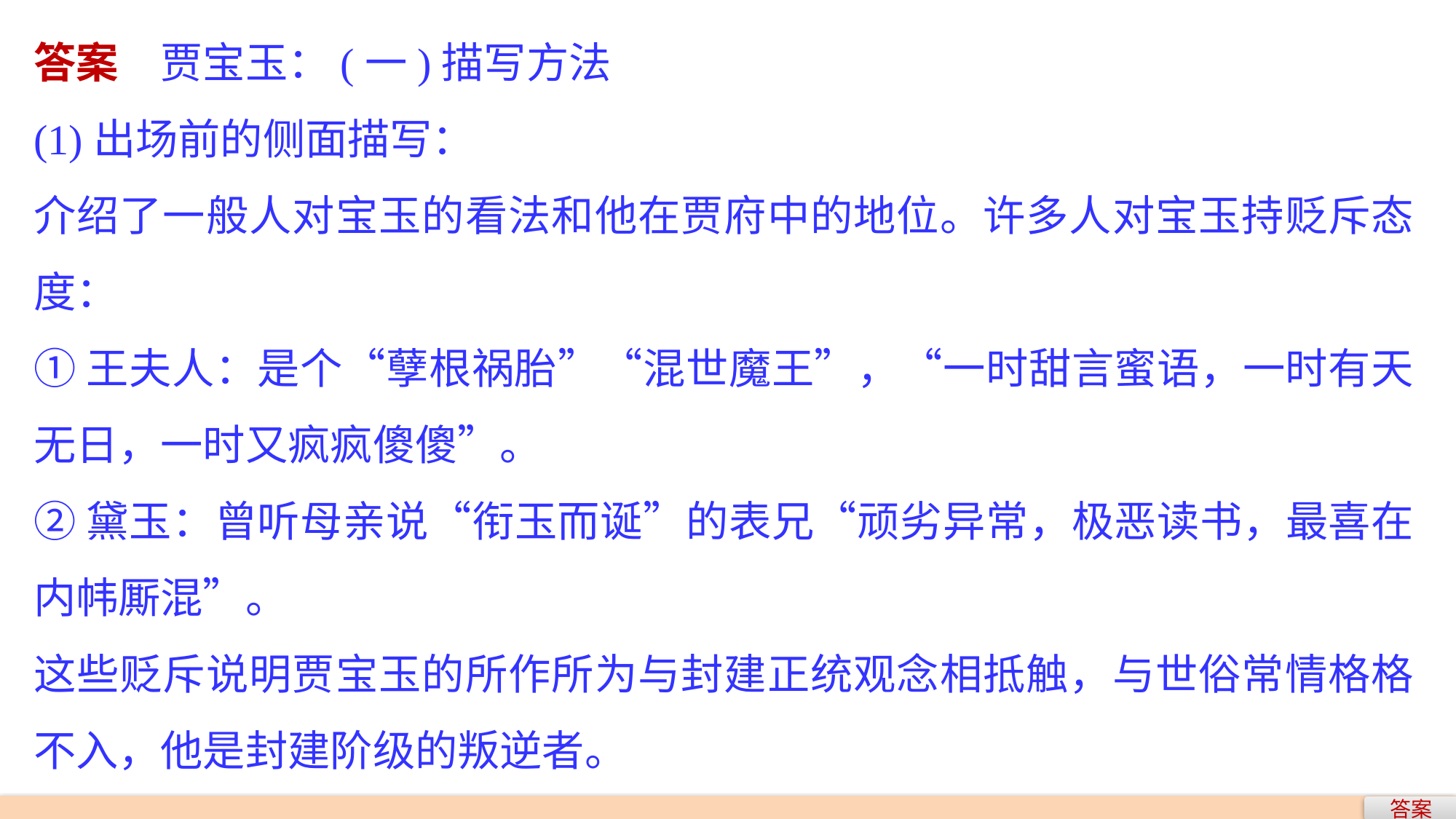

答案　贾宝玉：(一)描写方法
(1)出场前的侧面描写：
介绍了一般人对宝玉的看法和他在贾府中的地位。许多人对宝玉持贬斥态度：
①王夫人：是个“孽根祸胎”“混世魔王”，“一时甜言蜜语，一时有天无日，一时又疯疯傻傻”。
②黛玉：曾听母亲说“衔玉而诞”的表兄“顽劣异常，极恶读书，最喜在内帏厮混”。
这些贬斥说明贾宝玉的所作所为与封建正统观念相抵触，与世俗常情格格不入，他是封建阶级的叛逆者。

答案